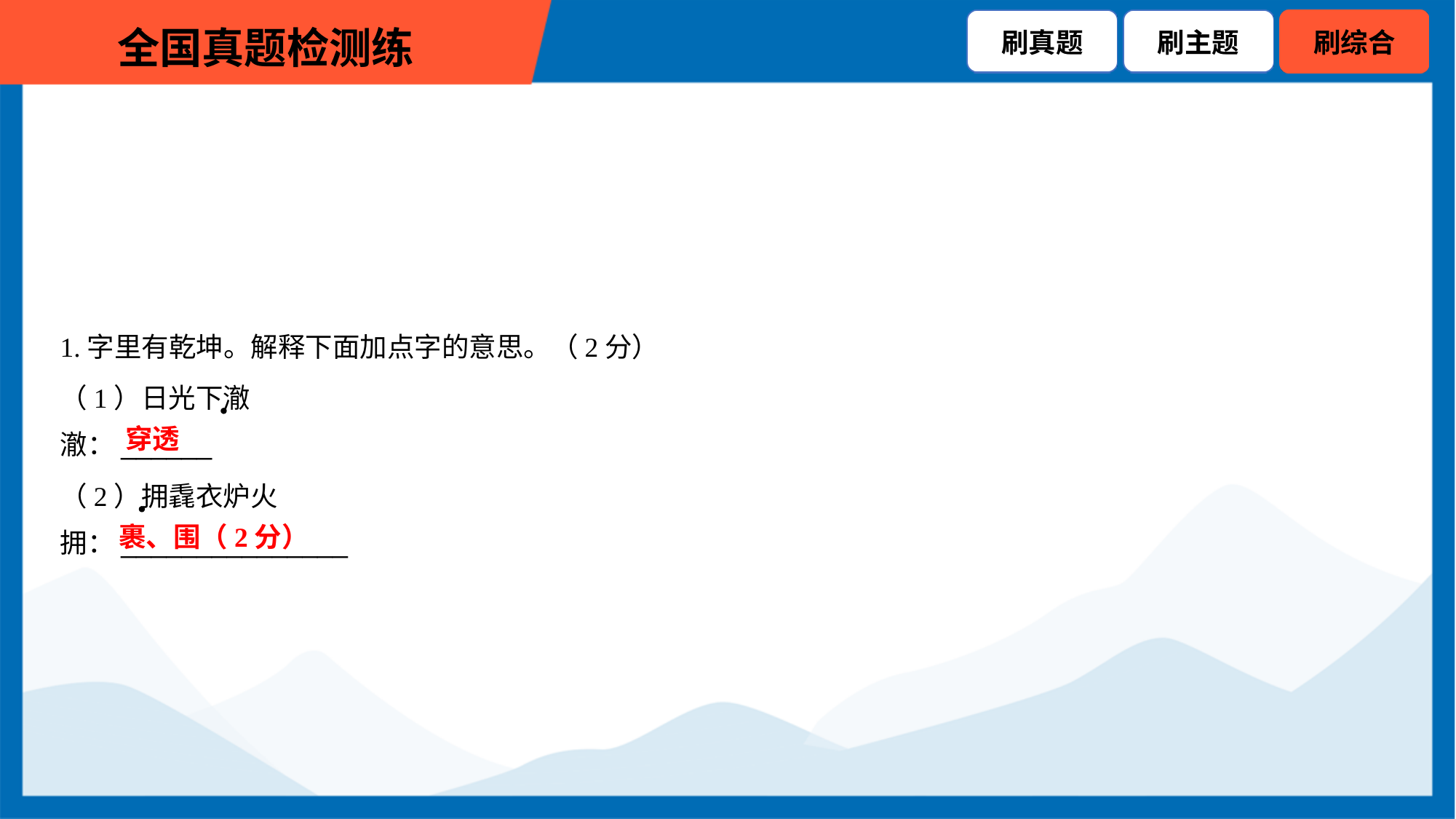

1.字里有乾坤。解释下面加点字的意思。（2分）
（1）日光下澈
澈：______
穿透

（2）拥毳衣炉火
拥：_______________
裹、围（2分）